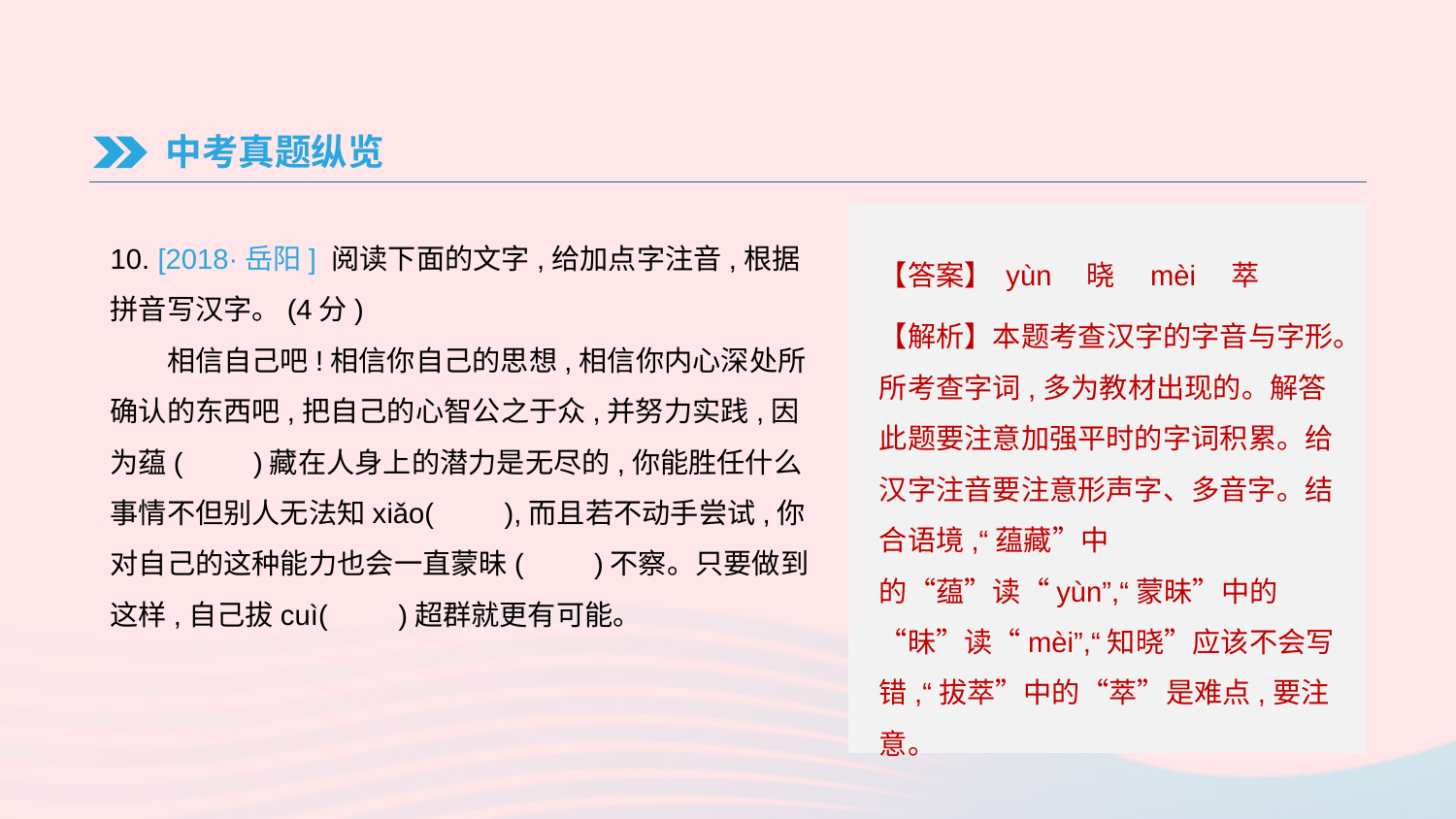

中考真题纵览

10. [2018·岳阳] 阅读下面的文字,给加点字注音,根据拼音写汉字。(4分)
　　相信自己吧!相信你自己的思想,相信你内心深处所确认的东西吧,把自己的心智公之于众,并努力实践,因为蕴(　　)藏在人身上的潜力是无尽的,你能胜任什么事情不但别人无法知xiǎo(　　),而且若不动手尝试,你对自己的这种能力也会一直蒙昧(　　)不察。只要做到这样,自己拔cuì(　　)超群就更有可能。
【答案】 yùn　晓　mèi　萃

【解析】本题考查汉字的字音与字形。所考查字词,多为教材出现的。解答此题要注意加强平时的字词积累。给汉字注音要注意形声字、多音字。结合语境,“蕴藏”中的“蕴”读“yùn”,“蒙昧”中的“昧”读“mèi”,“知晓”应该不会写错,“拔萃”中的“萃”是难点,要注意。